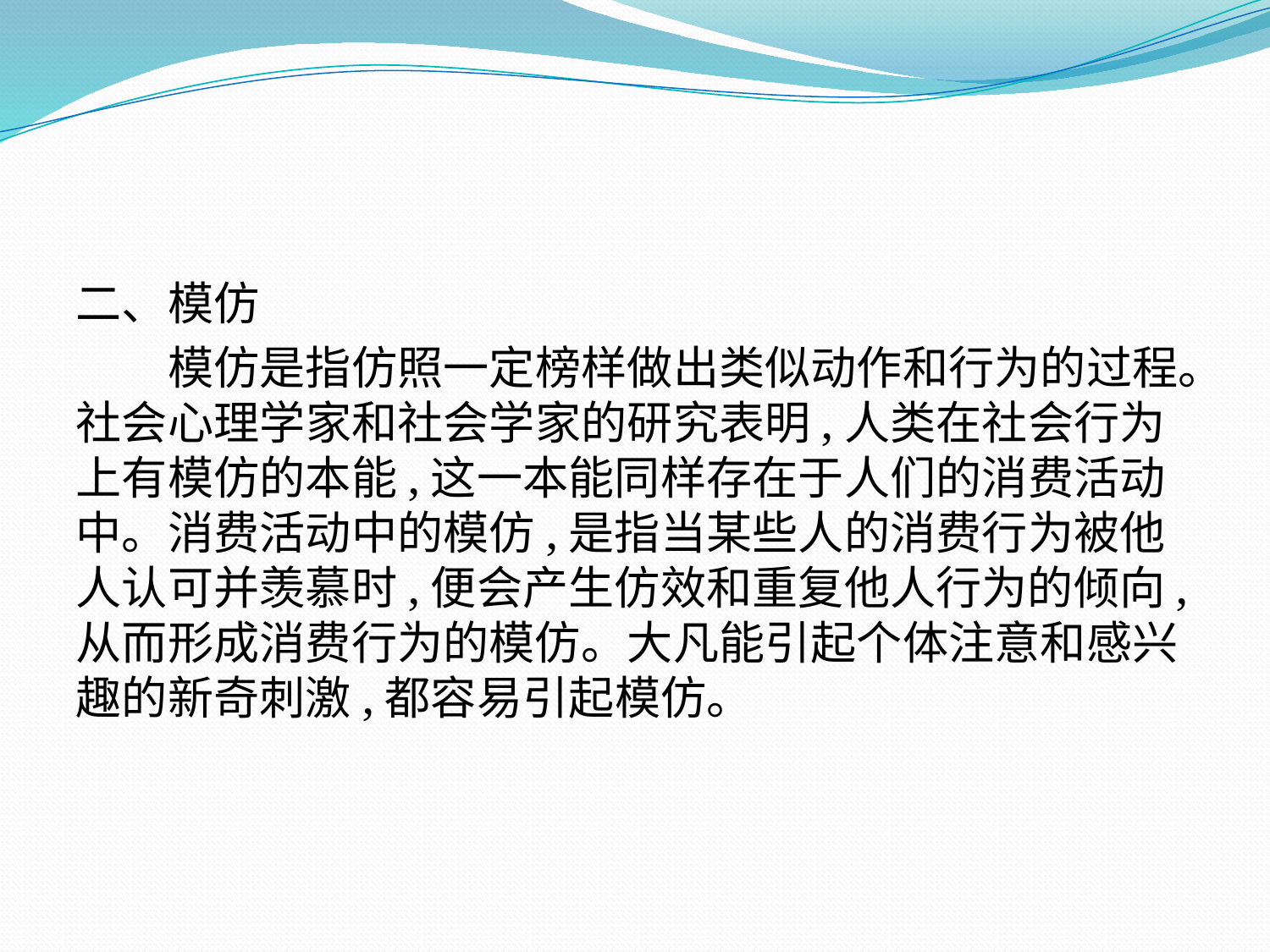

二、模仿
　　模仿是指仿照一定榜样做出类似动作和行为的过程。社会心理学家和社会学家的研究表明,人类在社会行为上有模仿的本能,这一本能同样存在于人们的消费活动中。消费活动中的模仿,是指当某些人的消费行为被他人认可并羡慕时,便会产生仿效和重复他人行为的倾向,从而形成消费行为的模仿。大凡能引起个体注意和感兴趣的新奇刺激,都容易引起模仿。